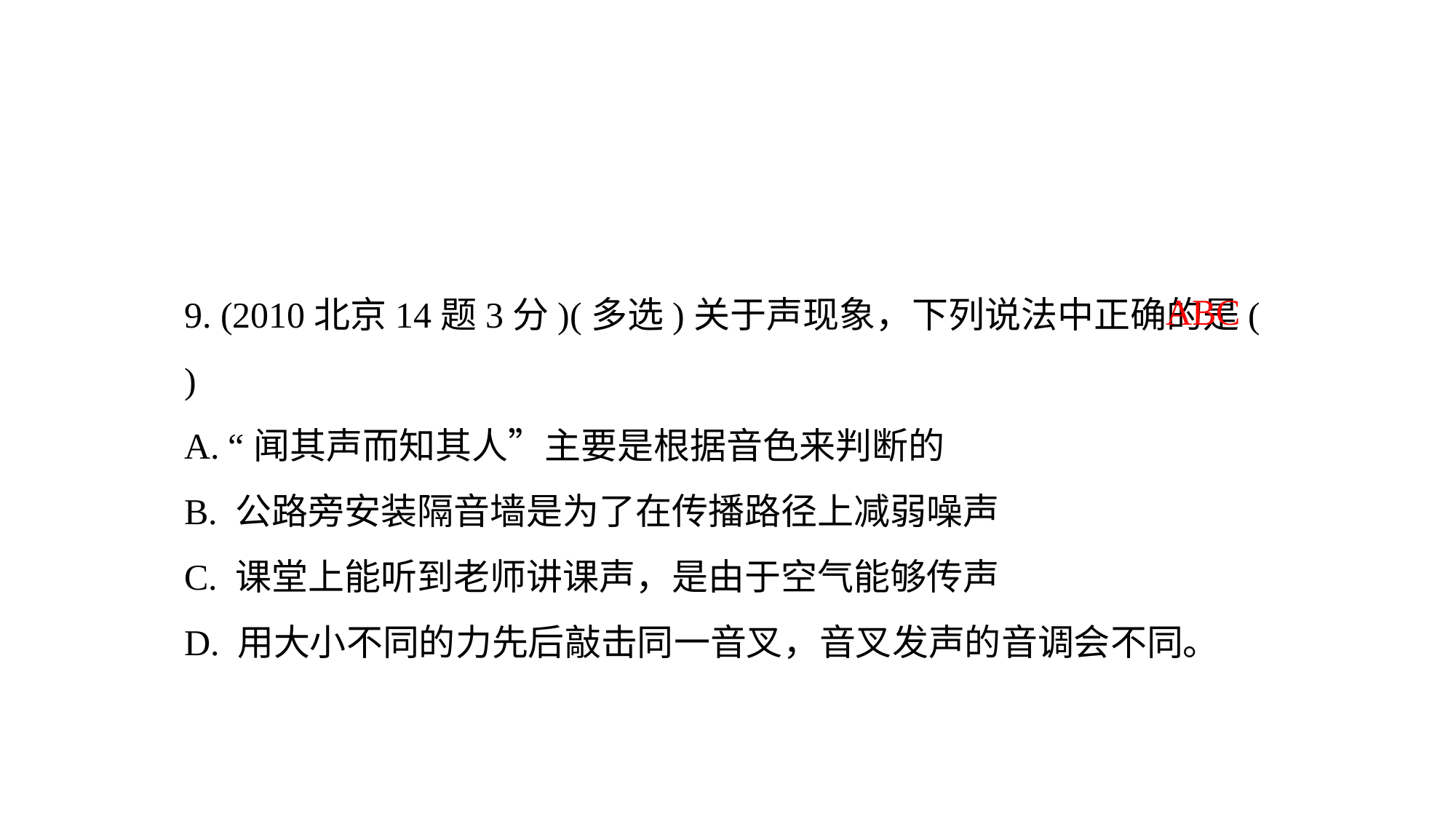

9. (2010北京14题3分)(多选)关于声现象，下列说法中正确的是(        )
A. “闻其声而知其人”主要是根据音色来判断的
B. 公路旁安装隔音墙是为了在传播路径上减弱噪声
C. 课堂上能听到老师讲课声，是由于空气能够传声
D. 用大小不同的力先后敲击同一音叉，音叉发声的音调会不同。
ABC